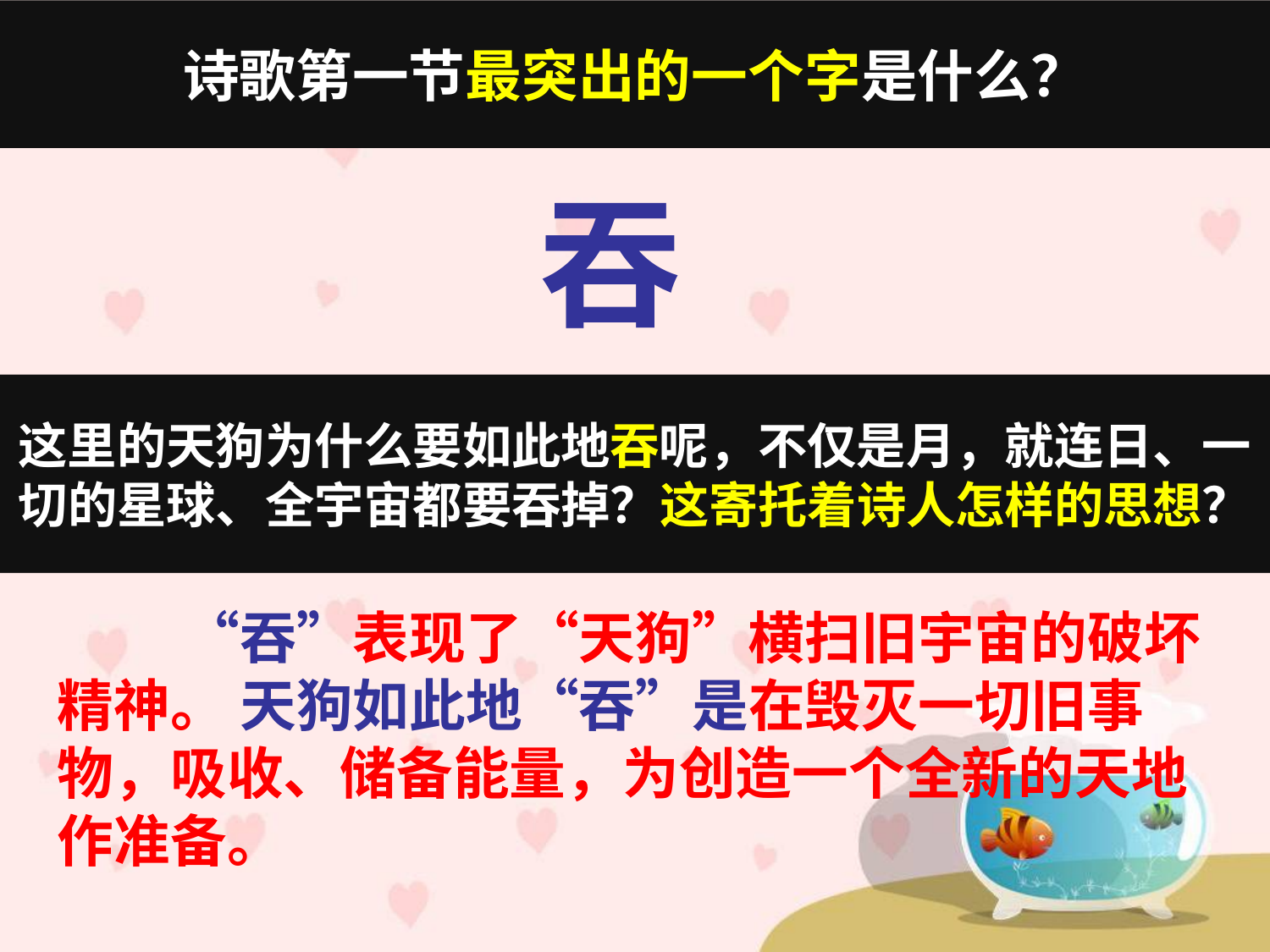

诗歌第一节最突出的一个字是什么？

吞

这里的天狗为什么要如此地吞呢，不仅是月，就连日、一切的星球、全宇宙都要吞掉？这寄托着诗人怎样的思想？

　　 “吞”表现了“天狗”横扫旧宇宙的破坏精神。 天狗如此地“吞”是在毁灭一切旧事物，吸收、储备能量，为创造一个全新的天地作准备。